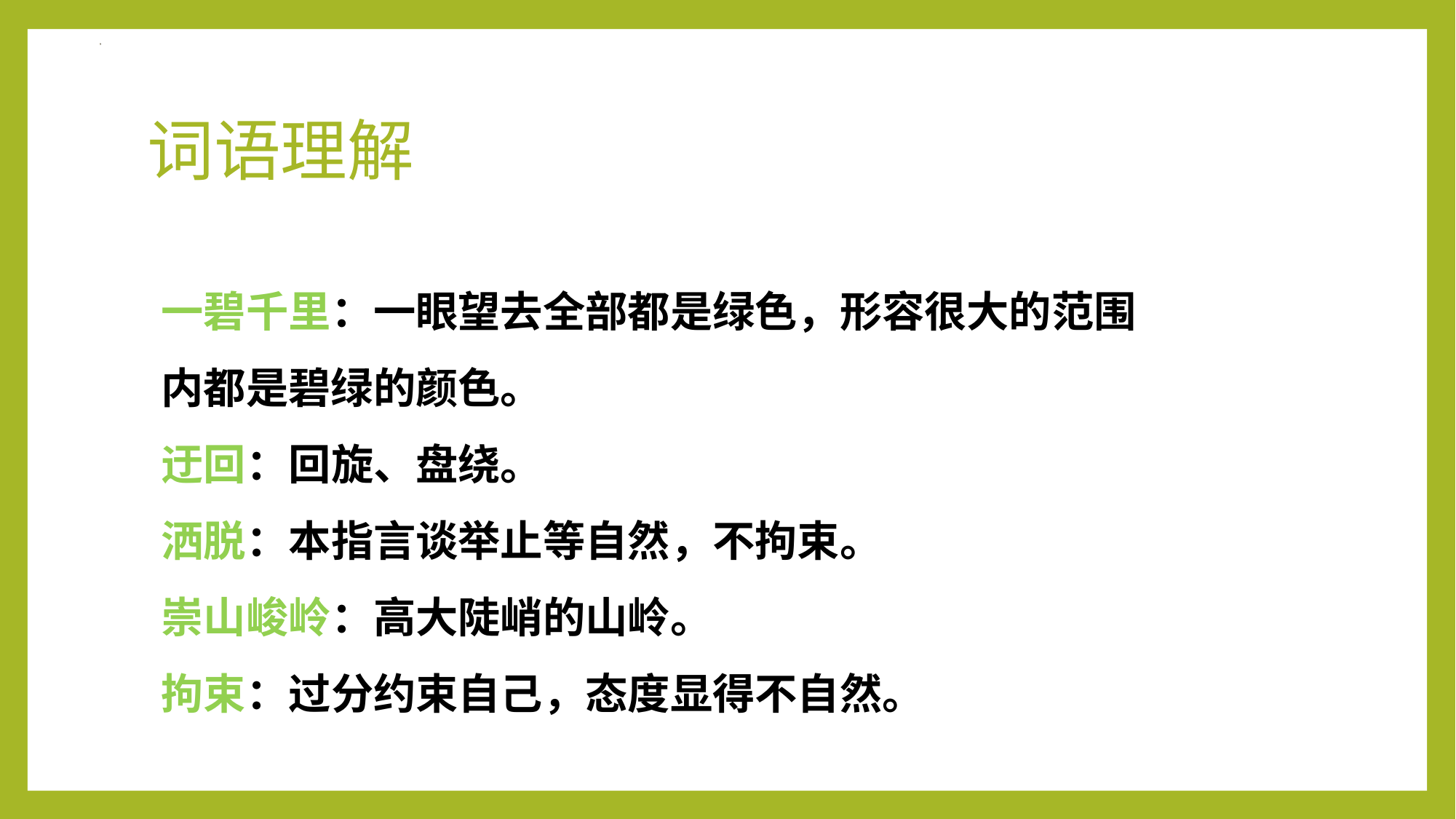

# 词语理解
一碧千里：一眼望去全部都是绿色，形容很大的范围内都是碧绿的颜色。
迂回：回旋、盘绕。
洒脱：本指言谈举止等自然，不拘束。
崇山峻岭：高大陡峭的山岭。
拘束：过分约束自己，态度显得不自然。